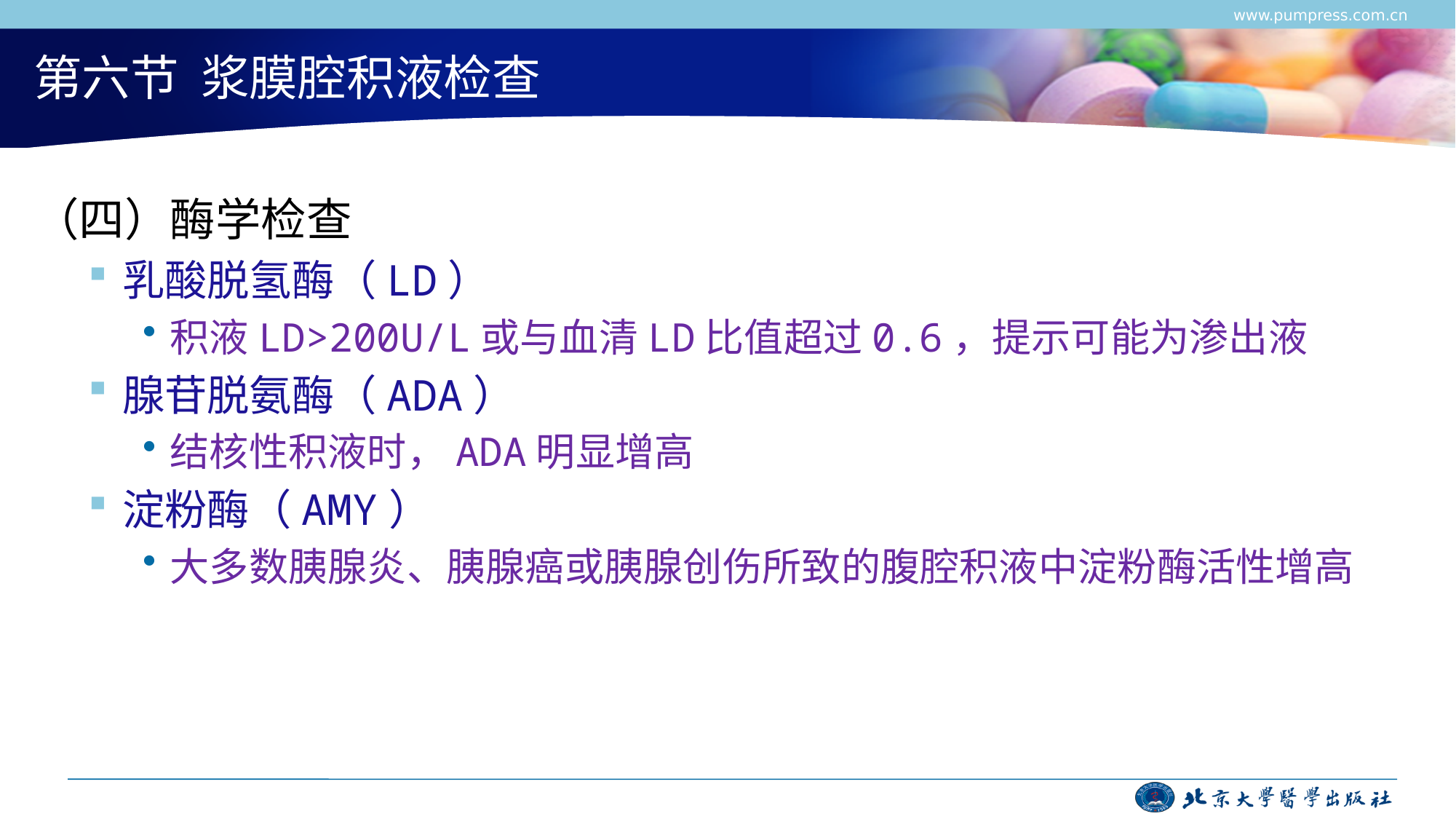

www.pumpress.com.cn
# 第六节  浆膜腔积液检查
（四）酶学检查
乳酸脱氢酶（LD）
积液LD>200U/L或与血清LD比值超过0.6，提示可能为渗出液
腺苷脱氨酶（ADA）
结核性积液时，ADA明显增高
淀粉酶（AMY）
大多数胰腺炎、胰腺癌或胰腺创伤所致的腹腔积液中淀粉酶活性增高